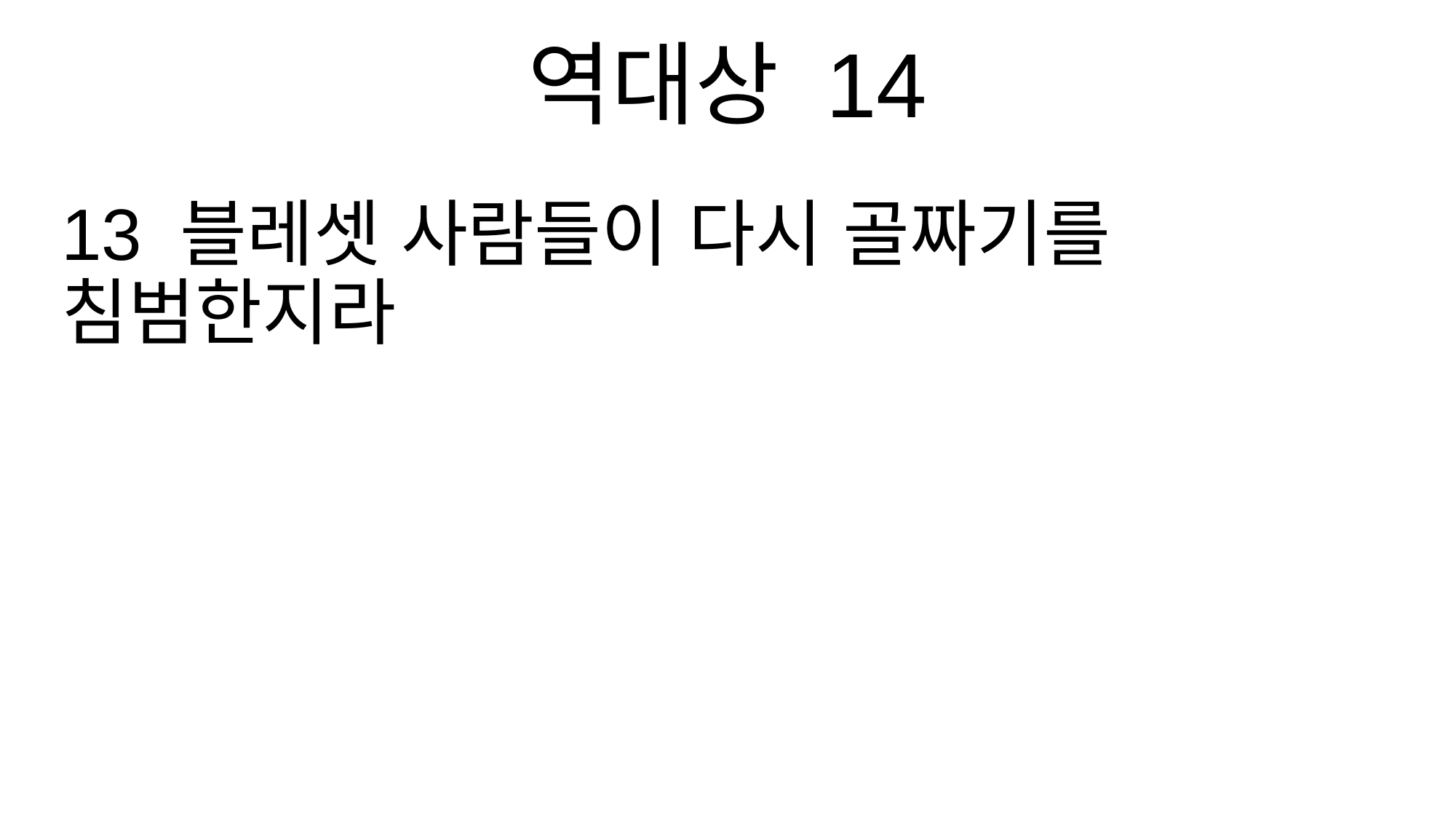

역대상 14
13 블레셋 사람들이 다시 골짜기를 침범한지라